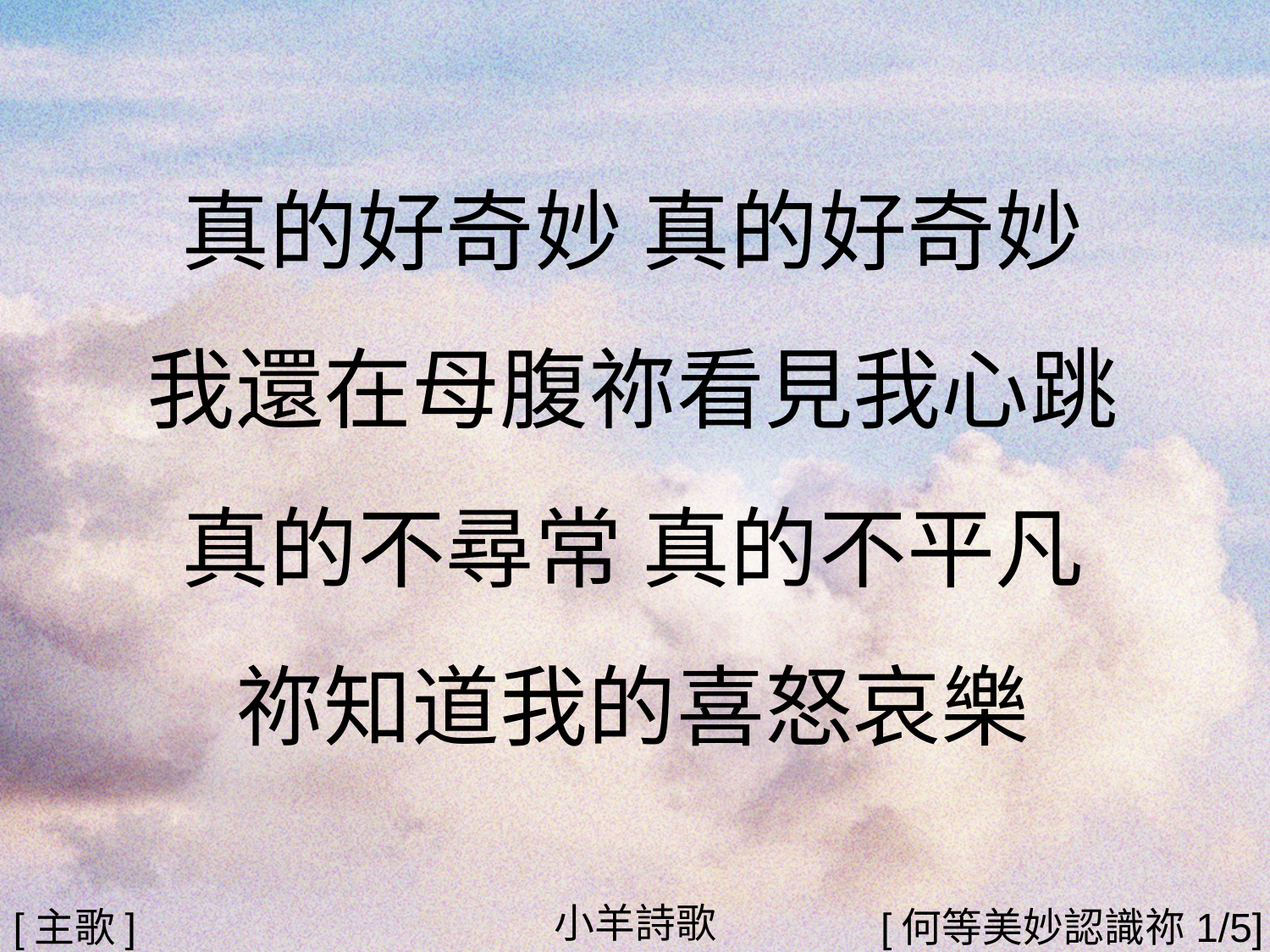

真的好奇妙 真的好奇妙
我還在母腹祢看見我心跳
真的不尋常 真的不平凡
祢知道我的喜怒哀樂
#

小羊詩歌
[主歌]
[何等美妙認識祢1/5]